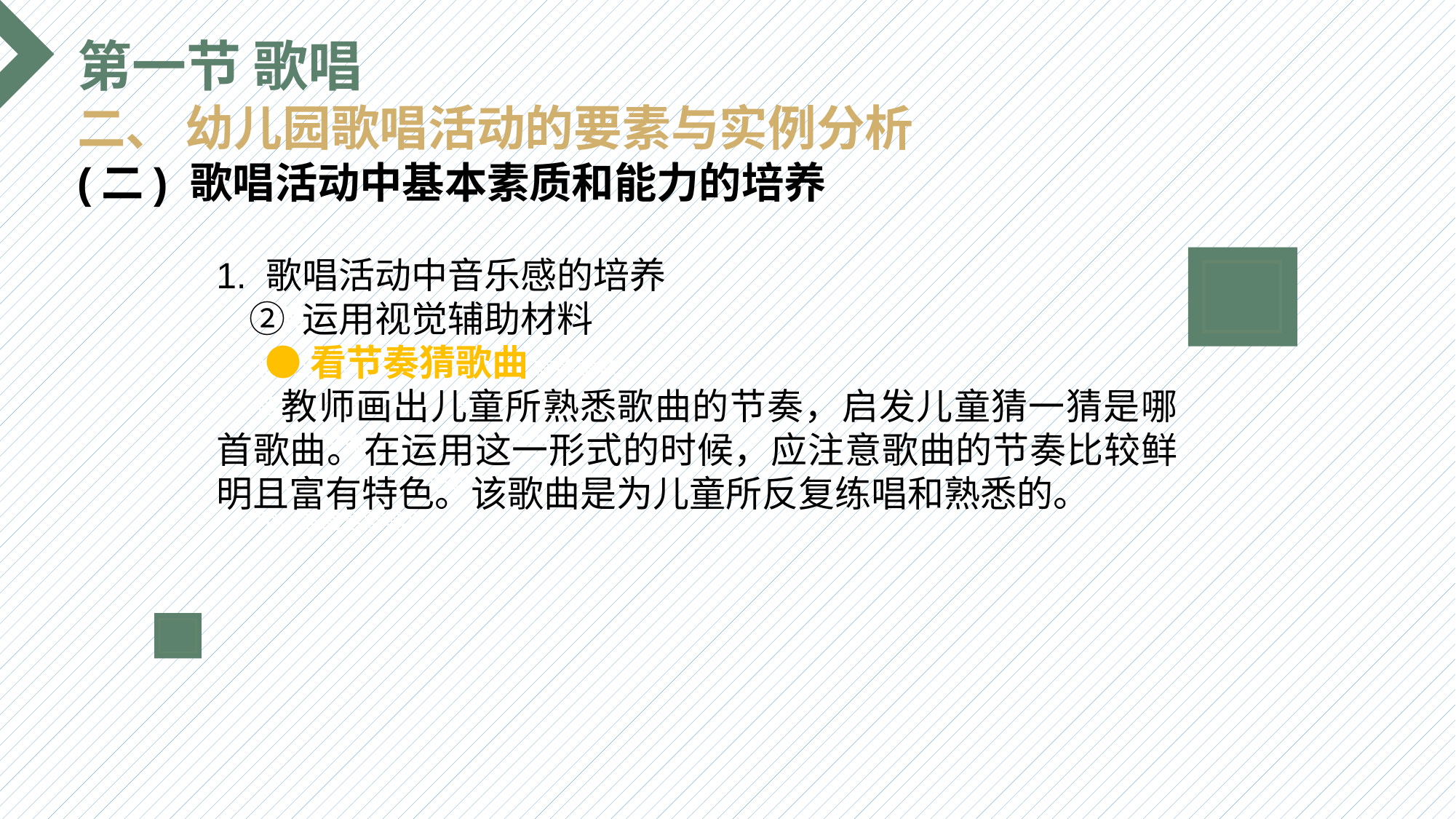

第一节 歌唱
二、 幼儿园歌唱活动的要素与实例分析
(二) 歌唱活动中基本素质和能力的培养

1. 歌唱活动中音乐感的培养
    ② 运用视觉辅助材料
      ●看节奏猜歌曲
      教师画出儿童所熟悉歌曲的节奏，启发儿童猜一猜是哪首歌曲。在运用这一形式的时候，应注意歌曲的节奏比较鲜明且富有特色。该歌曲是为儿童所反复练唱和熟悉的。

选题背景
输入您的内容，请简要说明，言简意赅即可输入您的内容，请简要说明，言简意赅即可输入您的内容，请简要说明，言简意赅即可输入您的内容，请简要说明，言简意赅即可